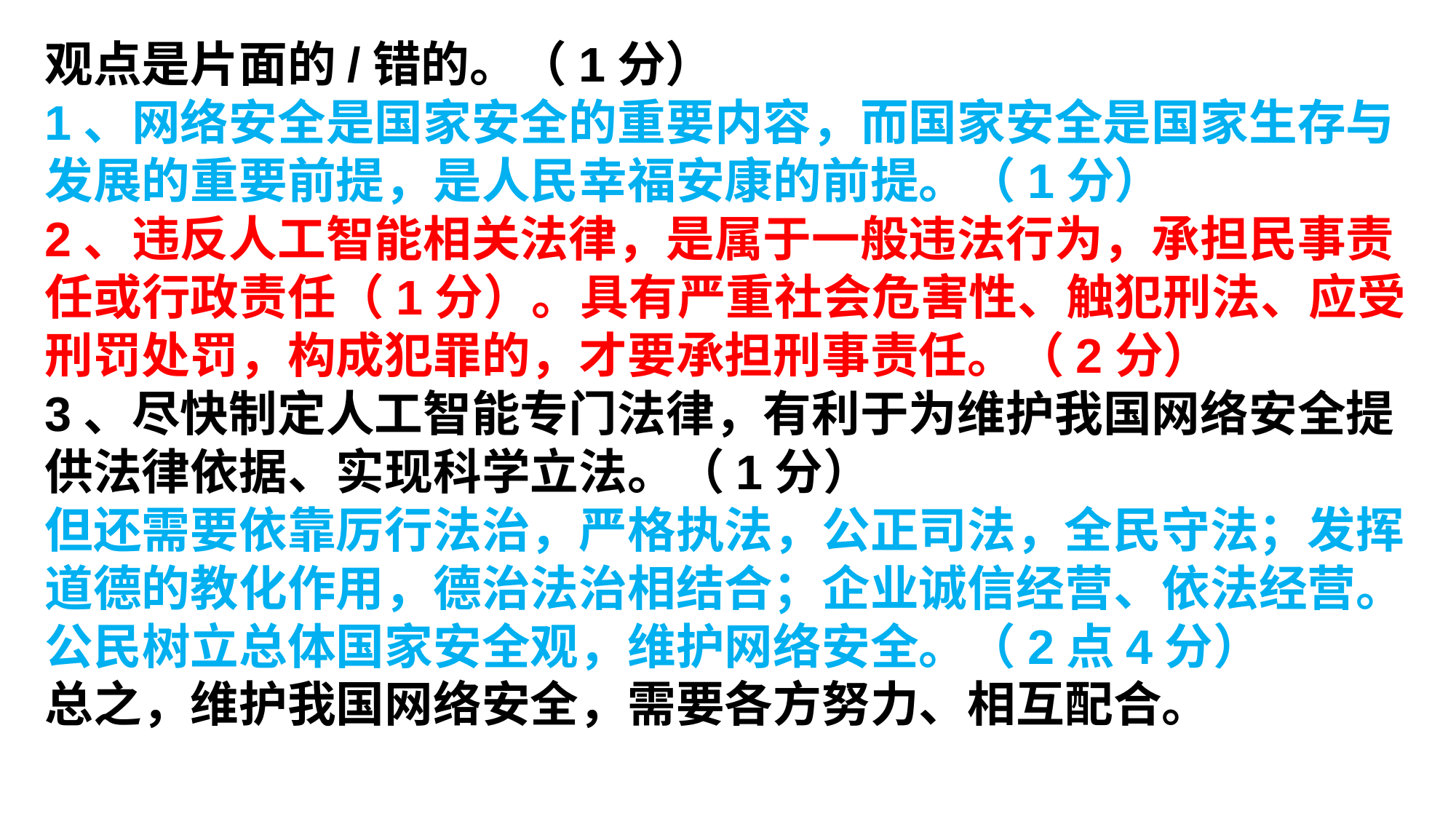

观点是片面的/错的。（1分）
1、网络安全是国家安全的重要内容，而国家安全是国家生存与发展的重要前提，是人民幸福安康的前提。（1分）
2、违反人工智能相关法律，是属于一般违法行为，承担民事责任或行政责任（1分）。具有严重社会危害性、触犯刑法、应受刑罚处罚，构成犯罪的，才要承担刑事责任。（2分）
3、尽快制定人工智能专门法律，有利于为维护我国网络安全提供法律依据、实现科学立法。（1分）
但还需要依靠厉行法治，严格执法，公正司法，全民守法；发挥道德的教化作用，德治法治相结合；企业诚信经营、依法经营。公民树立总体国家安全观，维护网络安全。（2点4分）
总之，维护我国网络安全，需要各方努力、相互配合。